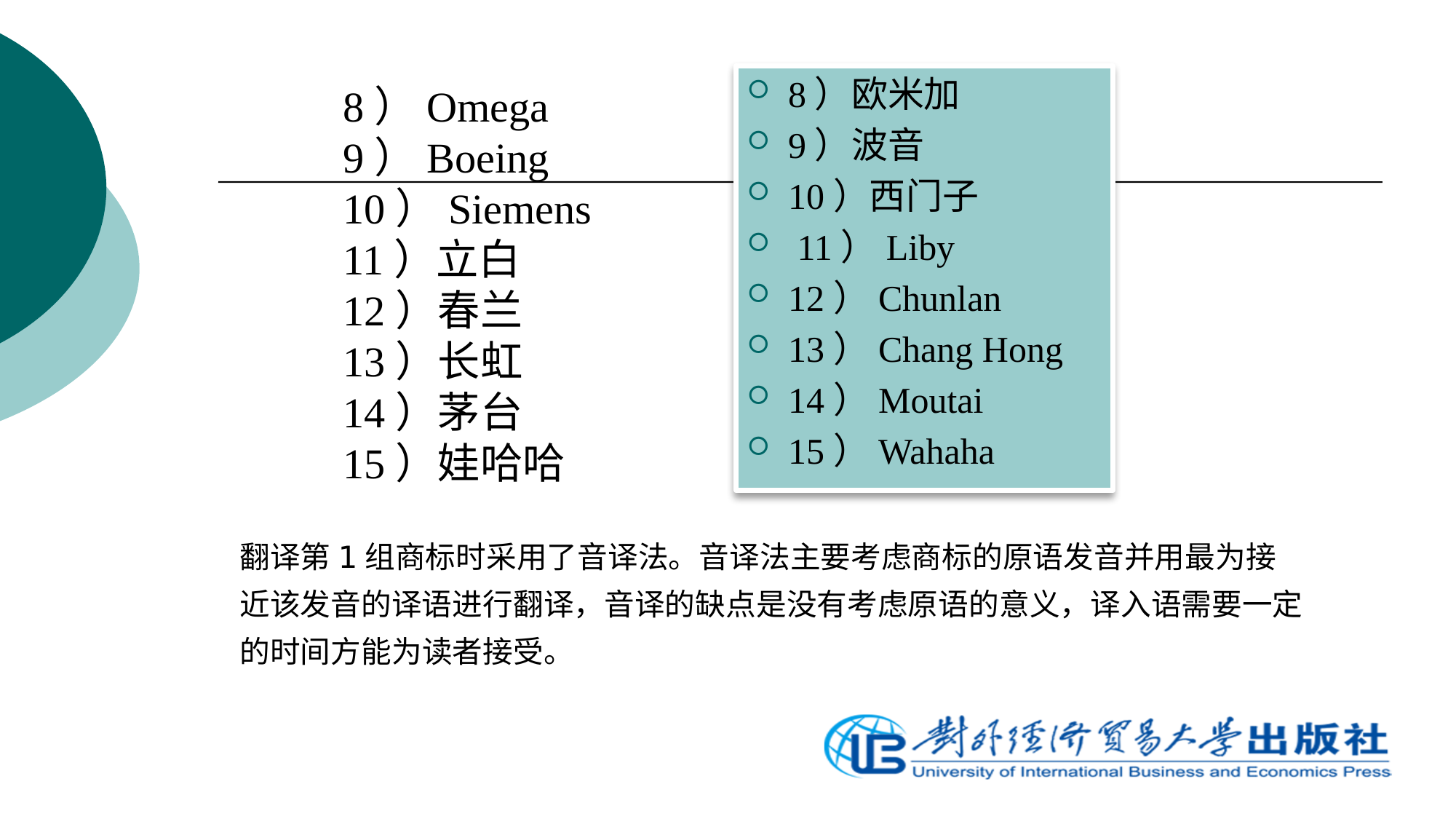

8）欧米加
9）波音
10）西门子
 11）Liby
12）Chunlan
13）Chang Hong
14）Moutai
15）Wahaha
8）Omega
9）Boeing
10）Siemens
11）立白
12）春兰
13）长虹
14）茅台
15）娃哈哈
翻译第1组商标时采用了音译法。音译法主要考虑商标的原语发音并用最为接近该发音的译语进行翻译，音译的缺点是没有考虑原语的意义，译入语需要一定的时间方能为读者接受。